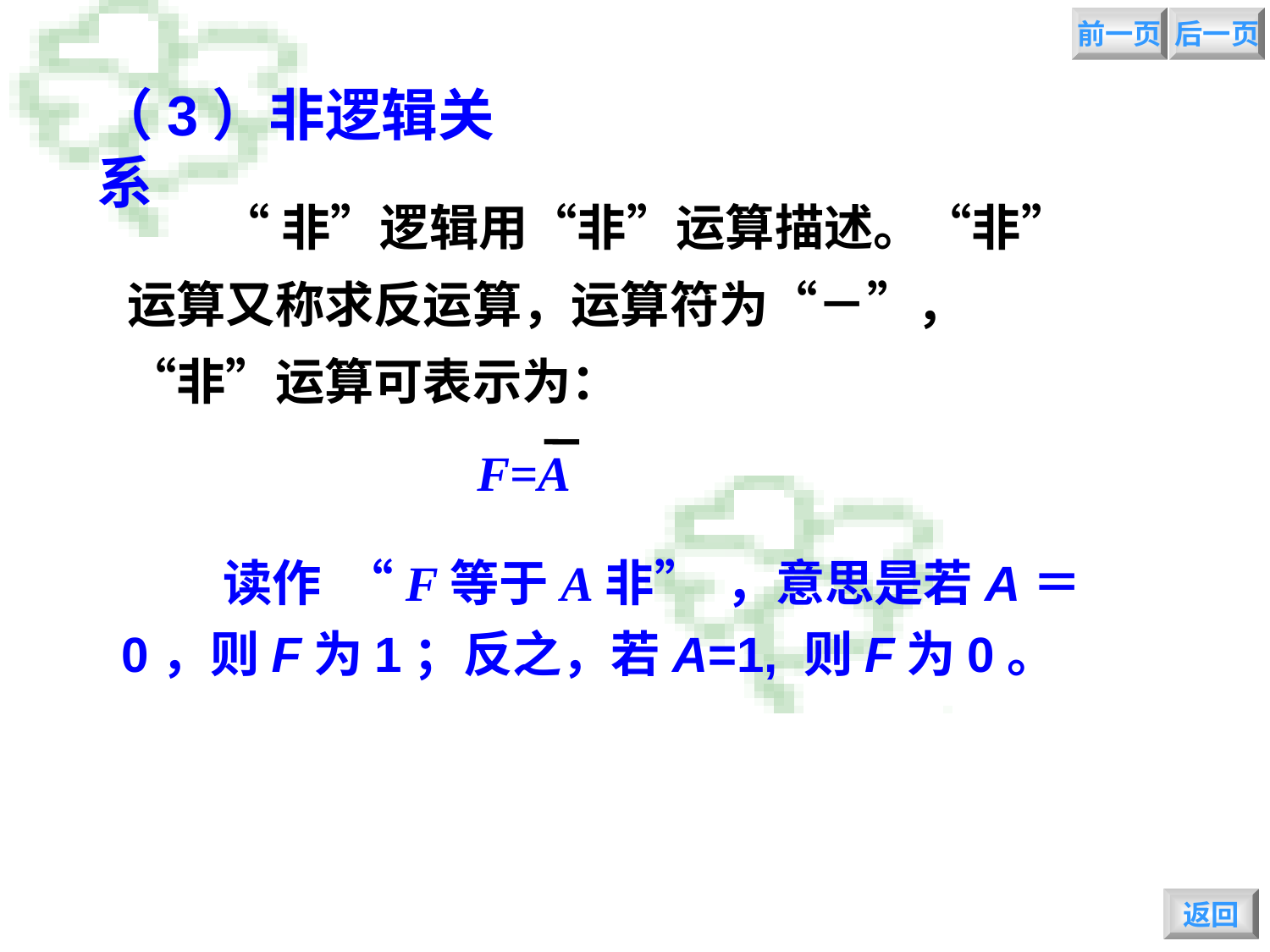

前一页
后一页
（3）非逻辑关系
“非”逻辑用“非”运算描述。“非”运算又称求反运算，运算符为“－”， “非”运算可表示为：
F=A

        读作  “F等于A非”  ，意思是若A＝0，则F为1；反之，若A=1, 则F为0。
返回